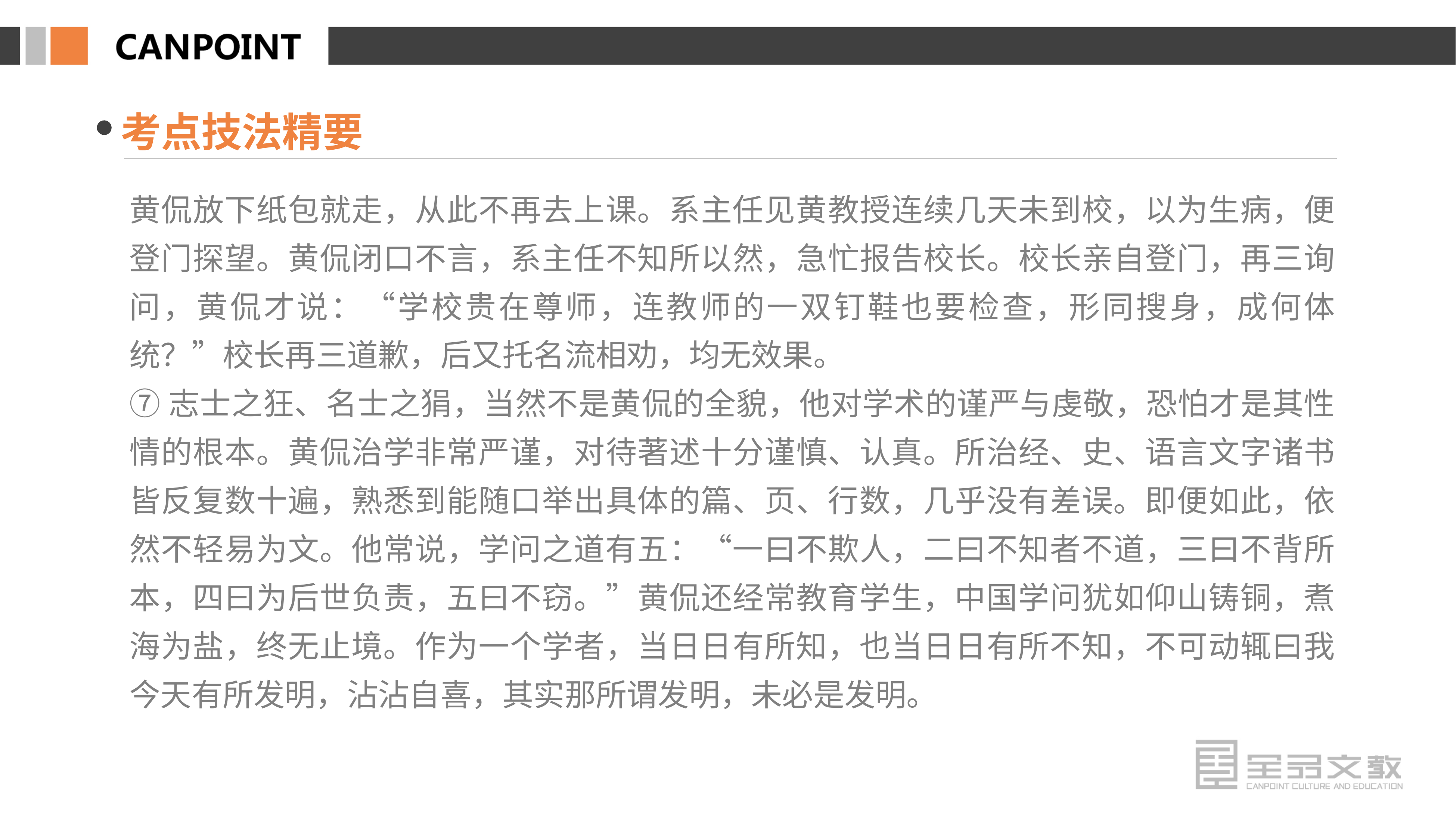

考点技法精要

黄侃放下纸包就走，从此不再去上课。系主任见黄教授连续几天未到校，以为生病，便登门探望。黄侃闭口不言，系主任不知所以然，急忙报告校长。校长亲自登门，再三询问，黄侃才说：“学校贵在尊师，连教师的一双钉鞋也要检查，形同搜身，成何体统？”校长再三道歉，后又托名流相劝，均无效果。
⑦志士之狂、名士之狷，当然不是黄侃的全貌，他对学术的谨严与虔敬，恐怕才是其性情的根本。黄侃治学非常严谨，对待著述十分谨慎、认真。所治经、史、语言文字诸书皆反复数十遍，熟悉到能随口举出具体的篇、页、行数，几乎没有差误。即便如此，依然不轻易为文。他常说，学问之道有五：“一曰不欺人，二曰不知者不道，三曰不背所本，四曰为后世负责，五曰不窃。”黄侃还经常教育学生，中国学问犹如仰山铸铜，煮海为盐，终无止境。作为一个学者，当日日有所知，也当日日有所不知，不可动辄曰我今天有所发明，沾沾自喜，其实那所谓发明，未必是发明。